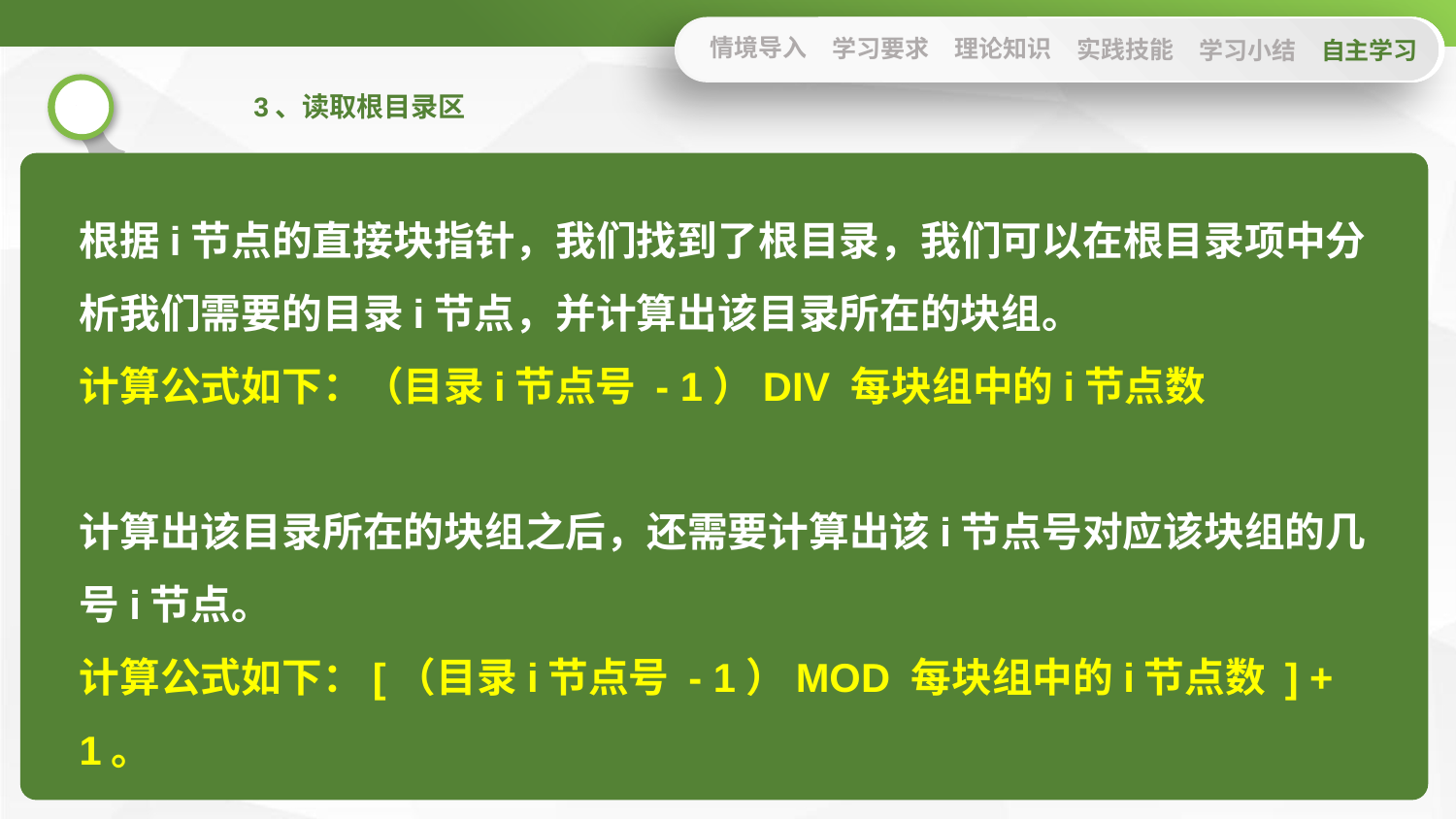

情境导入
学习要求
理论知识
实践技能
学习小结
自主学习
3、读取根目录区
根据i节点的直接块指针，我们找到了根目录，我们可以在根目录项中分析我们需要的目录i节点，并计算出该目录所在的块组。
计算公式如下：（目录i节点号 - 1）DIV 每块组中的i节点数

计算出该目录所在的块组之后，还需要计算出该i节点号对应该块组的几号i节点。
计算公式如下：[（目录i节点号 - 1）MOD 每块组中的i节点数 ] + 1。